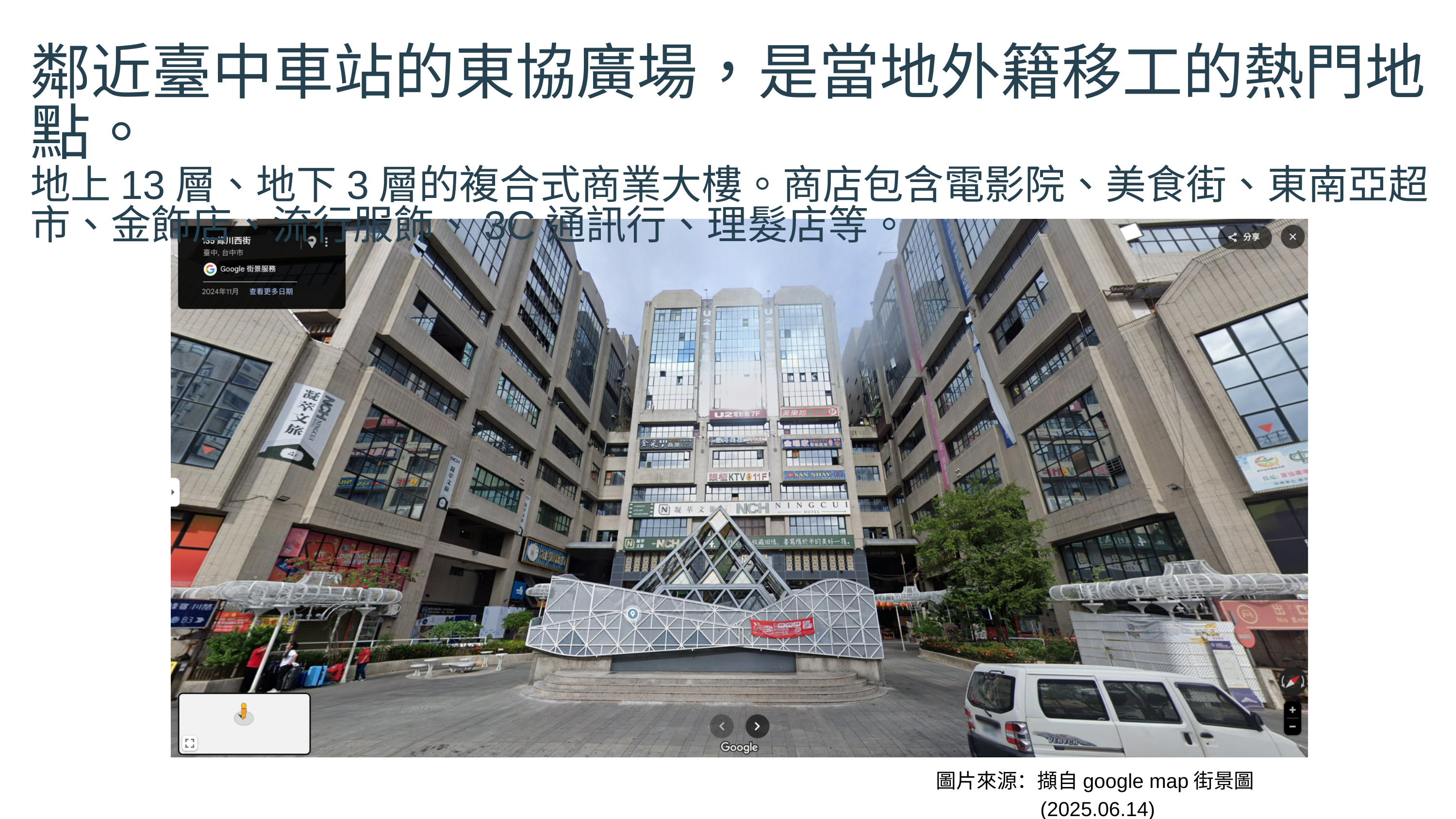

鄰近臺中車站的東協廣場，是當地外籍移工的熱門地點。
地上13層、地下3層的複合式商業大樓。商店包含電影院、美食街、東南亞超市、金飾店、流行服飾、3C通訊行、理髮店等。

圖片來源：擷自google map街景圖(2025.06.14)